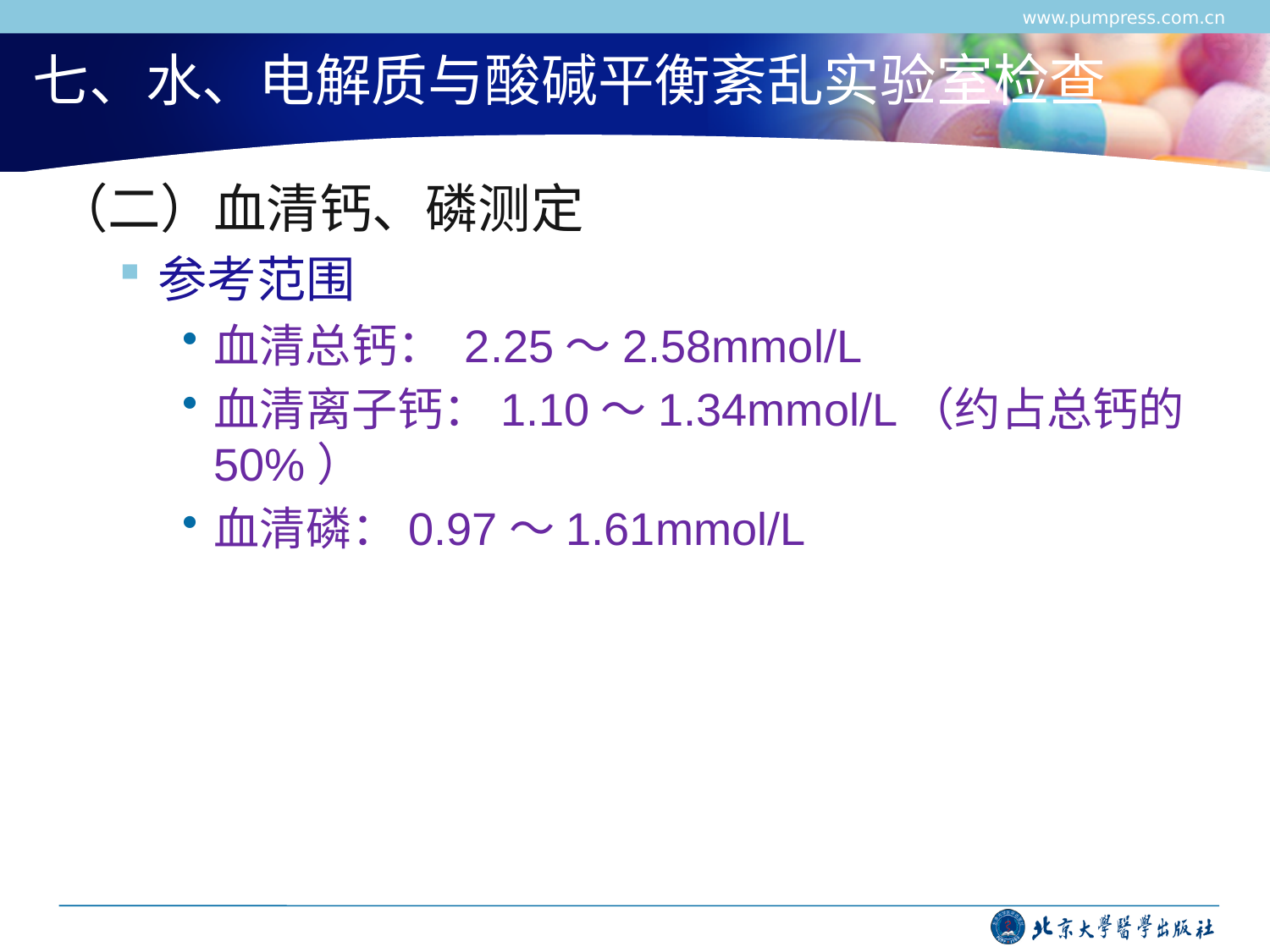

www.pumpress.com.cn
# 七、水、电解质与酸碱平衡紊乱实验室检查
（二）血清钙、磷测定
参考范围
血清总钙： 2.25～2.58mmol/L
血清离子钙：1.10～1.34mmol/L（约占总钙的50%）
血清磷：0.97～1.61mmol/L